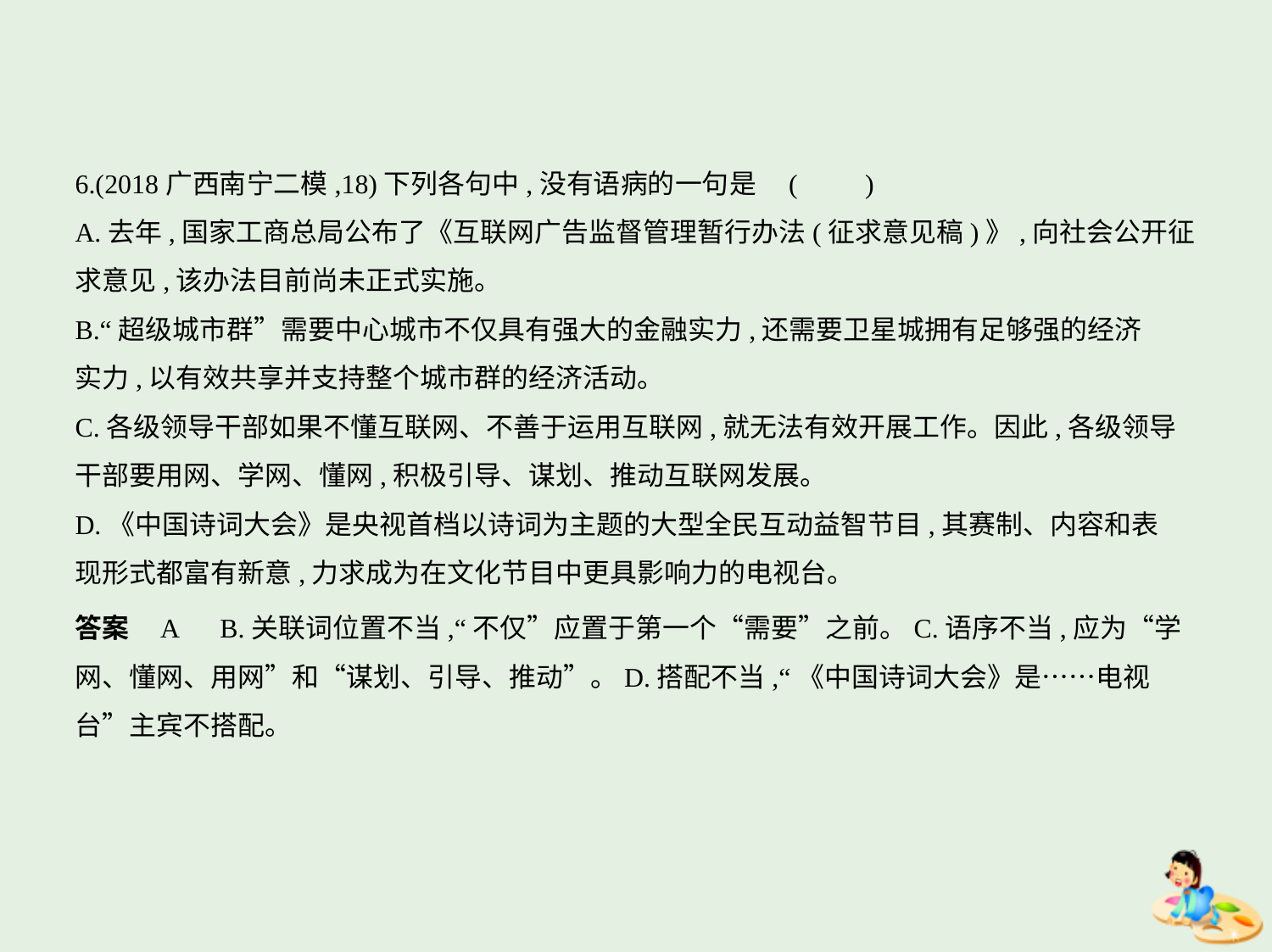

6.(2018广西南宁二模,18)下列各句中,没有语病的一句是 (　　)
A.去年,国家工商总局公布了《互联网广告监督管理暂行办法(征求意见稿)》,向社会公开征
求意见,该办法目前尚未正式实施。
B.“超级城市群”需要中心城市不仅具有强大的金融实力,还需要卫星城拥有足够强的经济
实力,以有效共享并支持整个城市群的经济活动。
C.各级领导干部如果不懂互联网、不善于运用互联网,就无法有效开展工作。因此,各级领导
干部要用网、学网、懂网,积极引导、谋划、推动互联网发展。
D.《中国诗词大会》是央视首档以诗词为主题的大型全民互动益智节目,其赛制、内容和表
现形式都富有新意,力求成为在文化节目中更具影响力的电视台。
答案    A　B.关联词位置不当,“不仅”应置于第一个“需要”之前。C.语序不当,应为“学
网、懂网、用网”和“谋划、引导、推动”。D.搭配不当,“《中国诗词大会》是……电视
台”主宾不搭配。